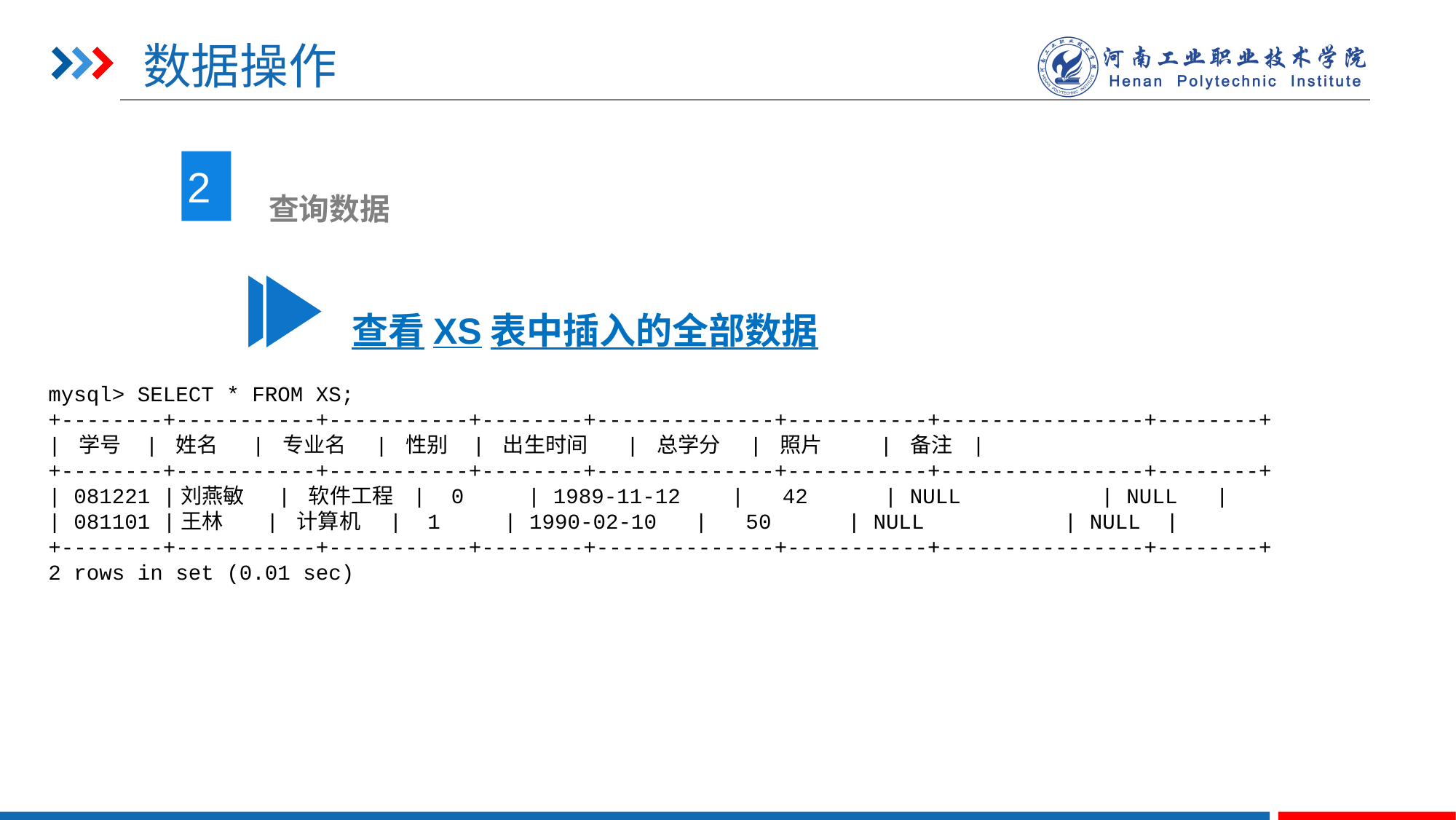

# 数据操作

2
  查询数据

查看XS表中插入的全部数据
mysql> SELECT * FROM XS;
+--------+-----------+-----------+--------+--------------+-----------+----------------+--------+
| 学号    | 姓名      | 专业名     | 性别    | 出生时间       | 总学分     | 照片           | 备注   |
+--------+-----------+-----------+--------+--------------+-----------+----------------+--------+
| 081221 |刘燕敏      | 软件工程   |  0     | 1989-11-12    |   42      | NULL           | NULL   |
| 081101 |王林        | 计算机     |  1     | 1990-02-10   |   50      | NULL           | NULL  |
+--------+-----------+-----------+--------+--------------+-----------+----------------+--------+
2 rows in set (0.01 sec)